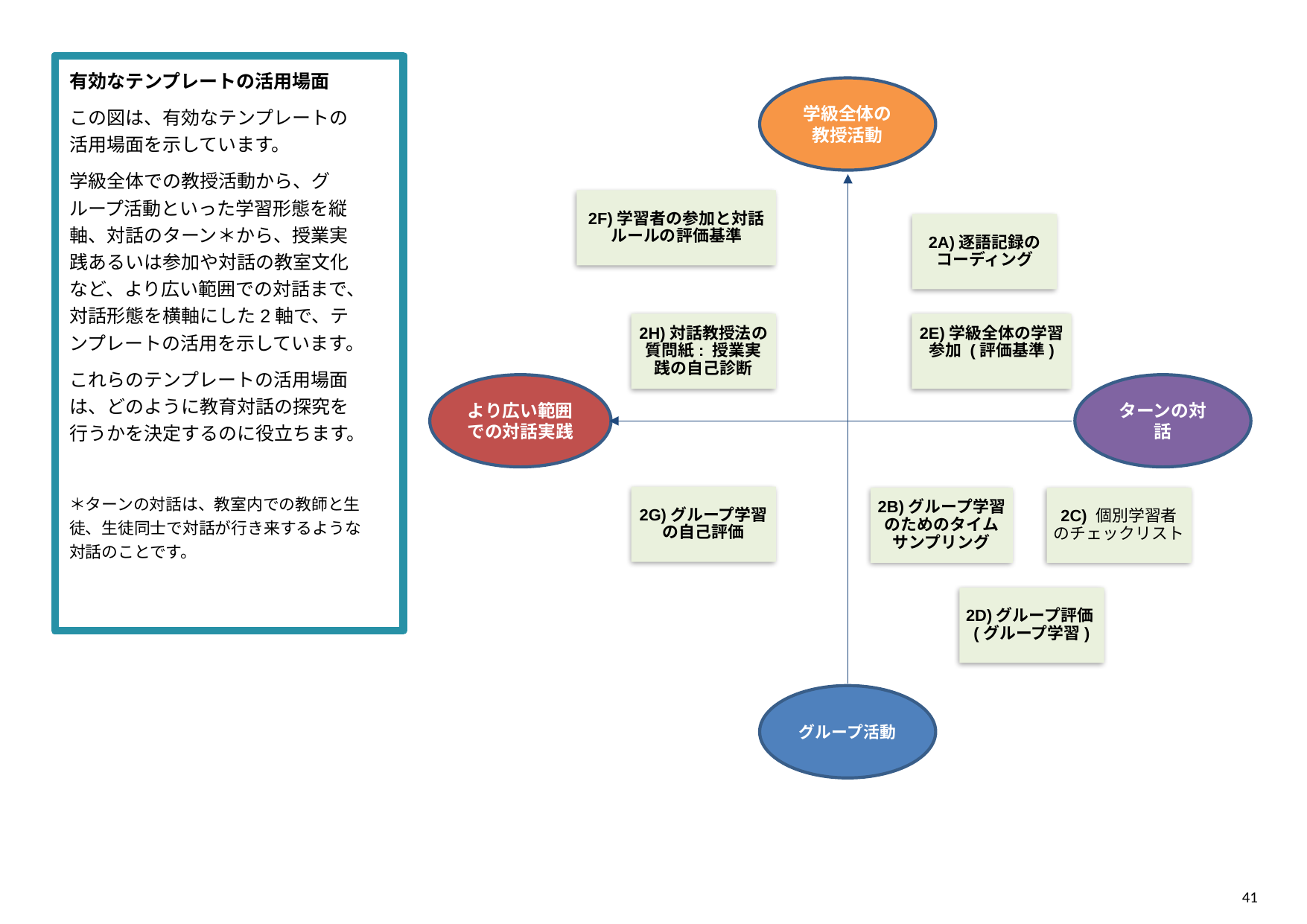

有効なテンプレートの活用場面
この図は、有効なテンプレートの活用場面を示しています。
学級全体での教授活動から、グループ活動といった学習形態を縦軸、対話のターン＊から、授業実践あるいは参加や対話の教室文化など、より広い範囲での対話まで、対話形態を横軸にした2軸で、テンプレートの活用を示しています。
これらのテンプレートの活用場面は、どのように教育対話の探究を行うかを決定するのに役立ちます。

＊ターンの対話は、教室内での教師と生徒、生徒同士で対話が行き来するような対話のことです。

学級全体の教授活動
2F)学習者の参加と対話ルールの評価基準
2A)逐語記録のコーディング
2H)対話教授法の質問紙: 授業実践の自己診断
2E)学級全体の学習参加 (評価基準)

より広い範囲での対話実践
ターンの対話
2G)グループ学習の自己評価
2B)グループ学習のためのタイムサンプリング
2C) 個別学習者のチェックリスト
2D)グループ評価(グループ学習)
グループ活動
41